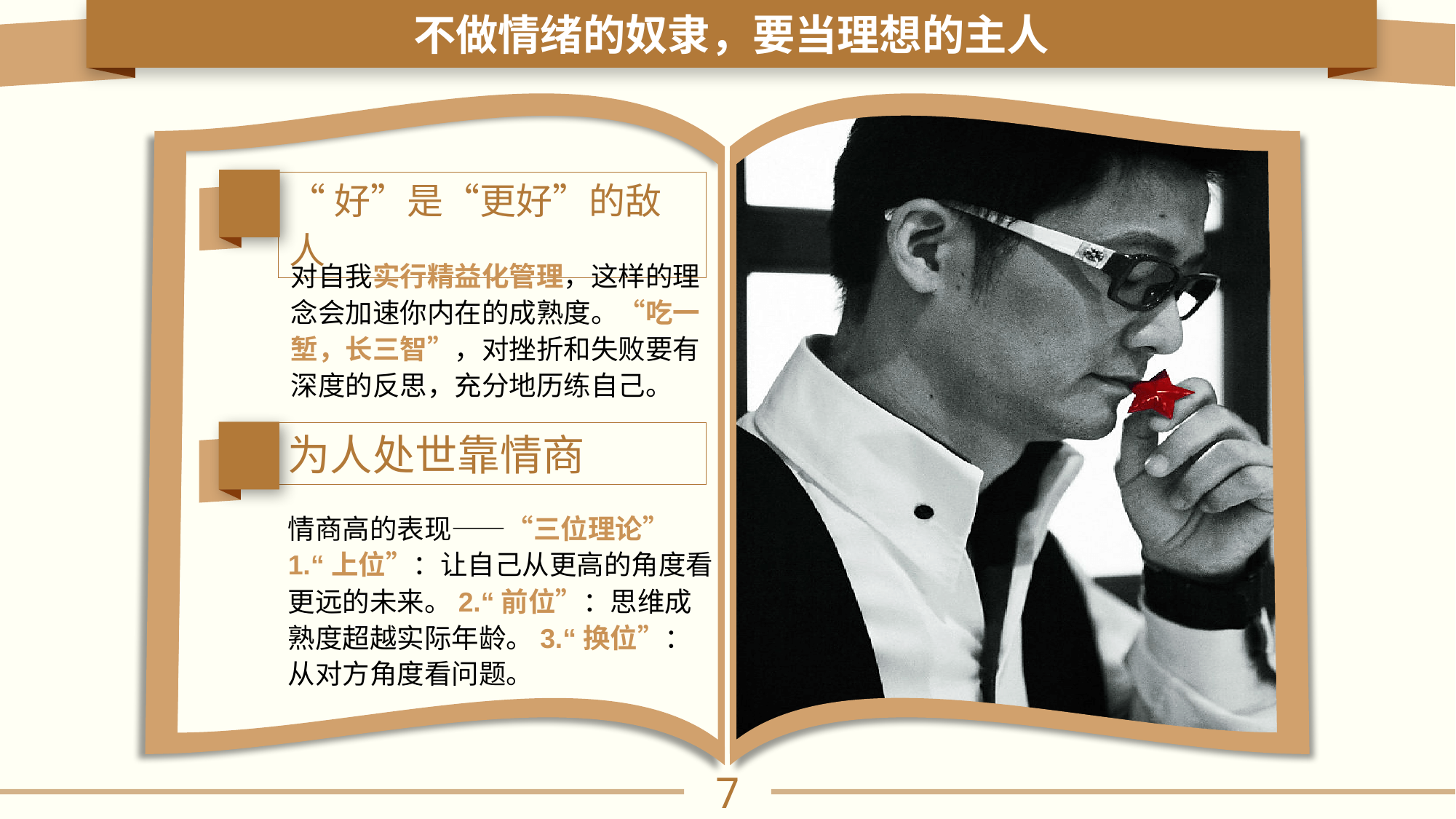

不做情绪的奴隶，要当理想的主人

“好”是“更好”的敌人
对自我实行精益化管理，这样的理念会加速你内在的成熟度。“吃一堑，长三智”，对挫折和失败要有深度的反思，充分地历练自己。

为人处世靠情商
情商高的表现——“三位理论”
1.“上位”：让自己从更高的角度看更远的未来。2.“前位”：思维成熟度超越实际年龄。3.“换位”：从对方角度看问题。
7